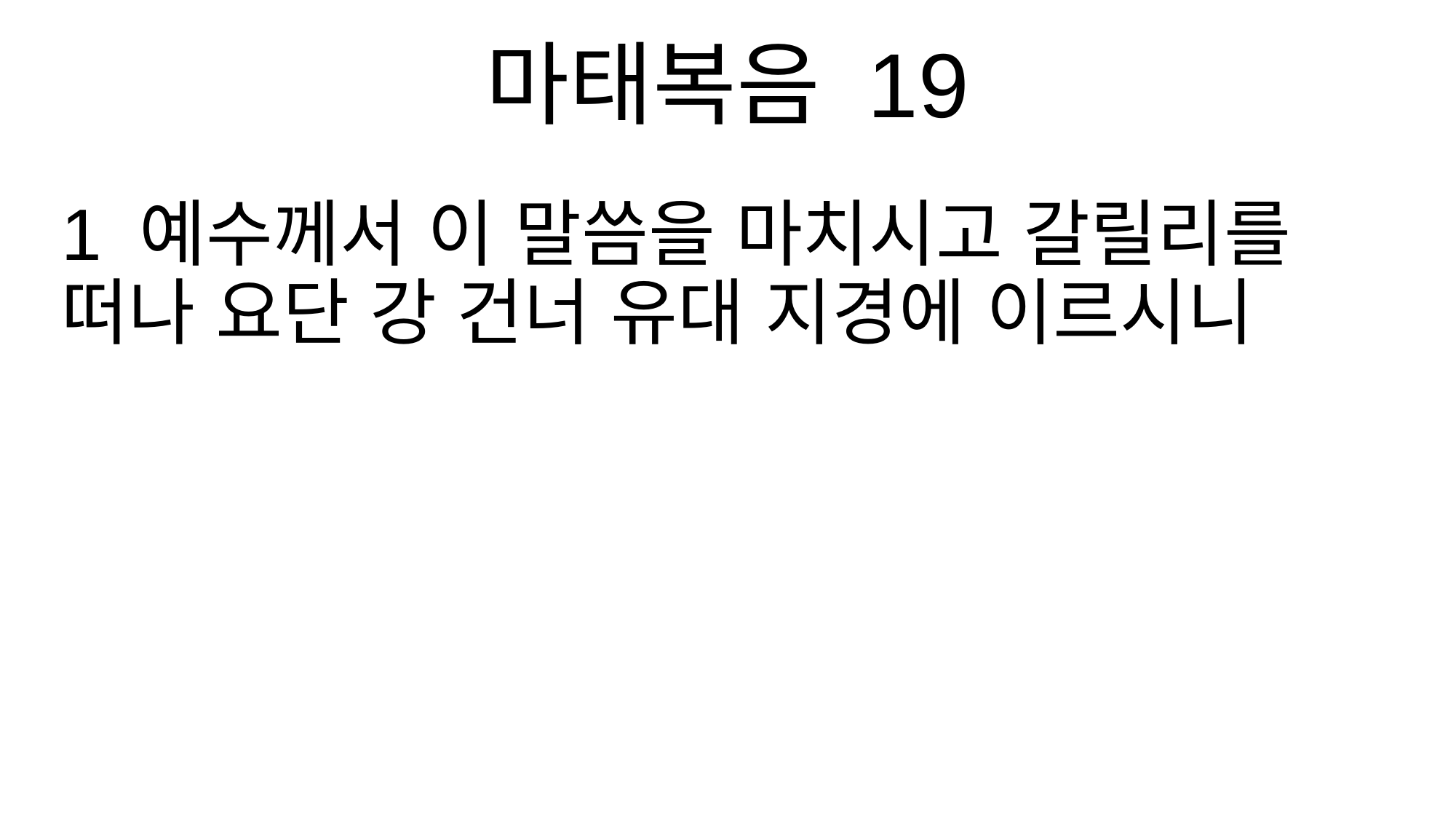

마태복음 19
1 예수께서 이 말씀을 마치시고 갈릴리를 떠나 요단 강 건너 유대 지경에 이르시니